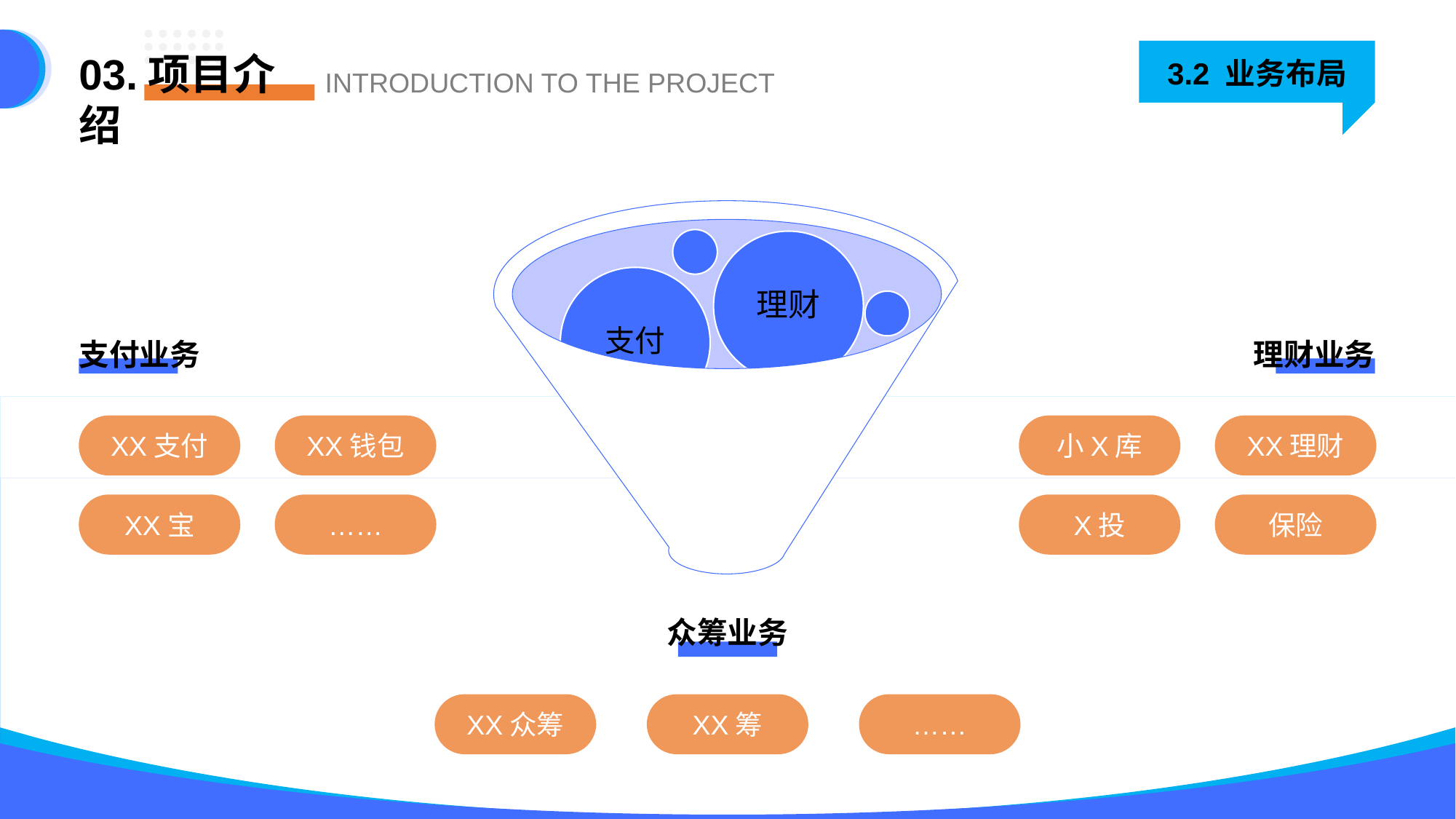

3.2 业务布局

03.项目介绍
INTRODUCTION TO THE PROJECT

理财
支付

支付业务
理财业务

众筹

XX支付
XX钱包
小X库
XX理财

XX宝
……
X投
保险

众筹业务

XX众筹
XX筹
……